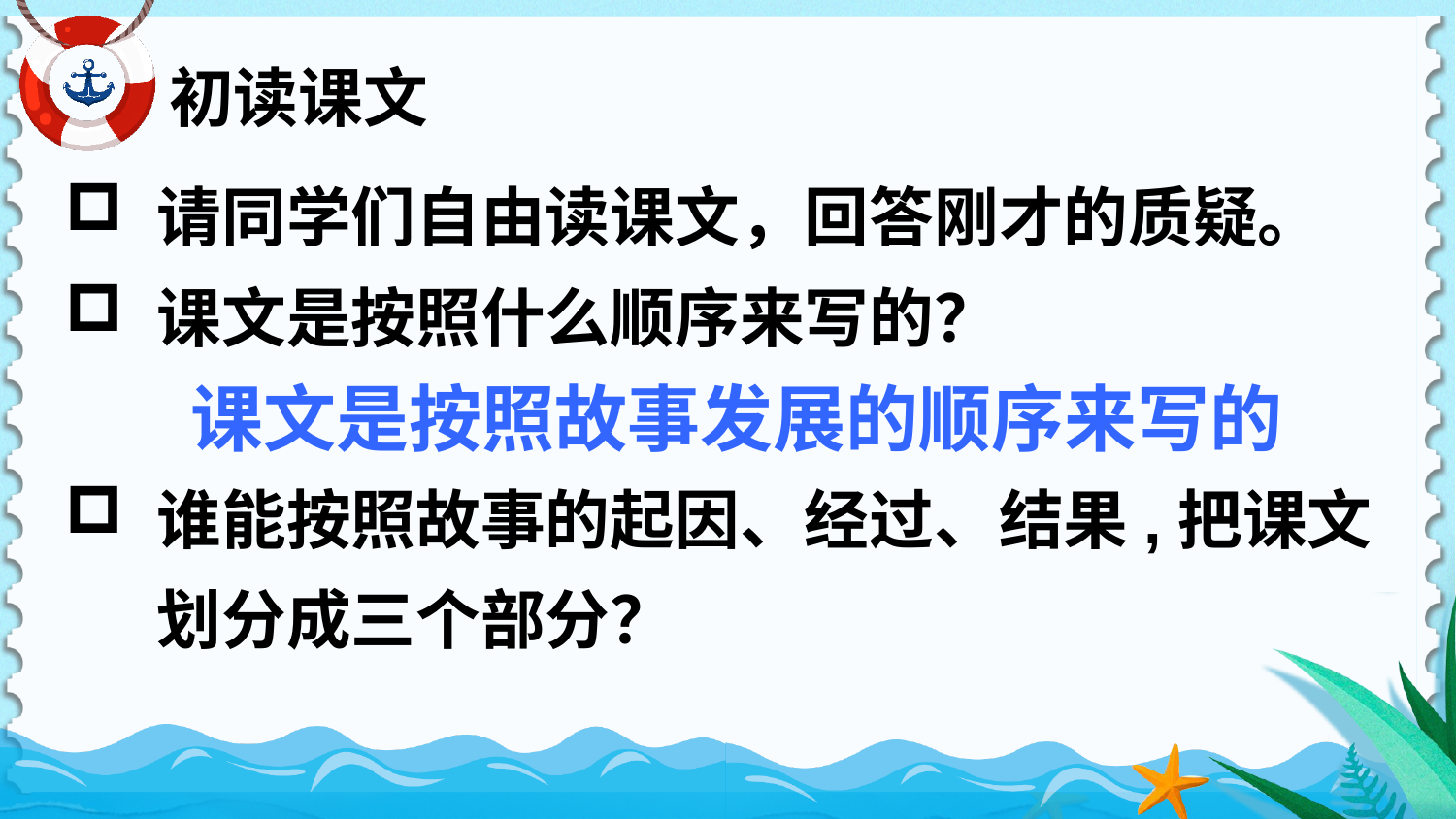

初读课文
请同学们自由读课文，回答刚才的质疑。
课文是按照什么顺序来写的？

谁能按照故事的起因、经过、结果,把课文划分成三个部分？
课文是按照故事发展的顺序来写的